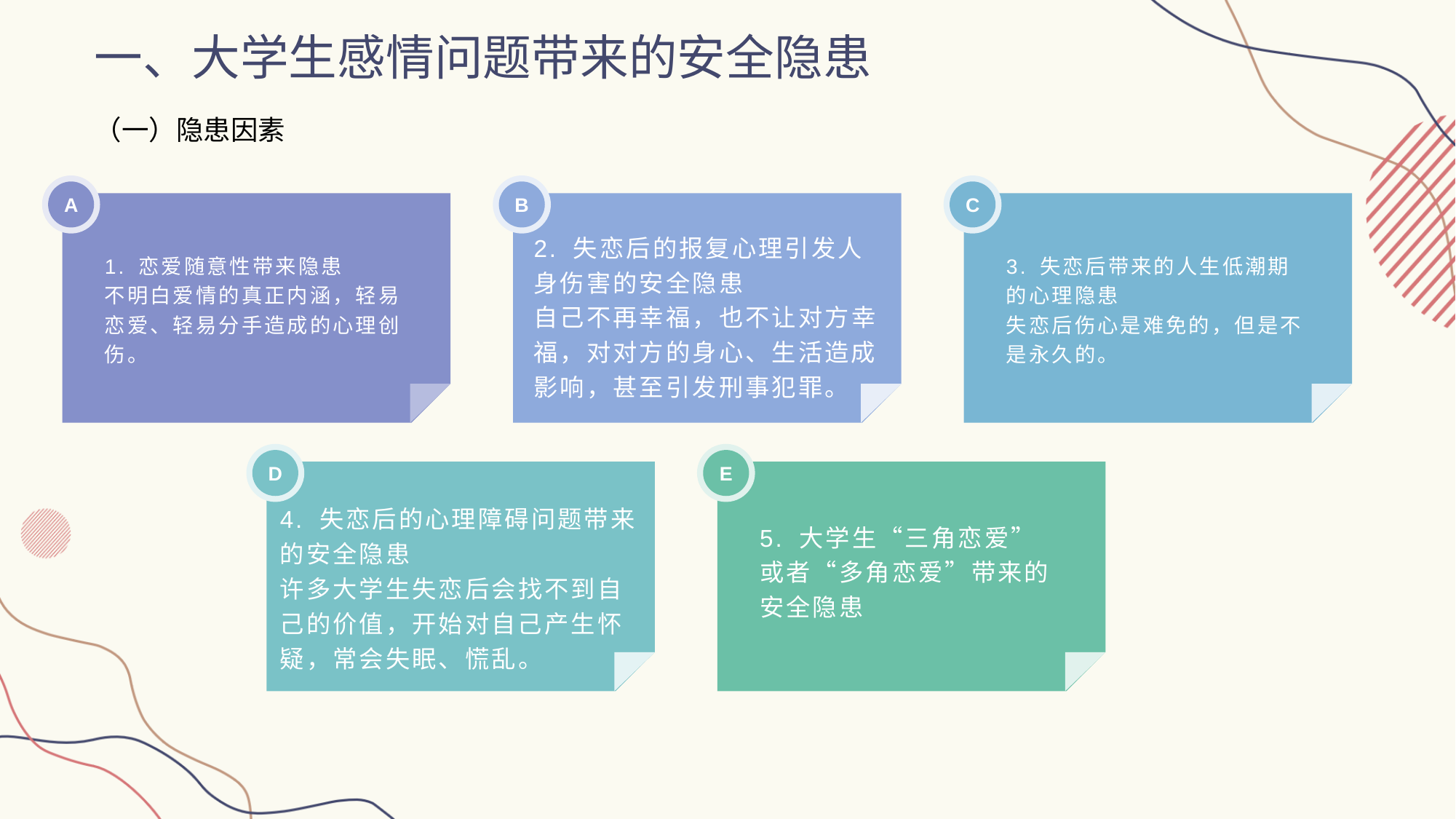

一、大学生感情问题带来的安全隐患
（一）隐患因素

A
B
C

2. 失恋后的报复心理引发人身伤害的安全隐患
自己不再幸福，也不让对方幸福，对对方的身心、生活造成影响，甚至引发刑事犯罪。
1. 恋爱随意性带来隐患
不明白爱情的真正内涵，轻易恋爱、轻易分手造成的心理创伤。
3. 失恋后带来的人生低潮期的心理隐患
失恋后伤心是难免的，但是不是永久的。

D
E

4. 失恋后的心理障碍问题带来的安全隐患
许多大学生失恋后会找不到自己的价值，开始对自己产生怀疑，常会失眠、慌乱。
5. 大学生“三角恋爱”或者“多角恋爱”带来的安全隐患